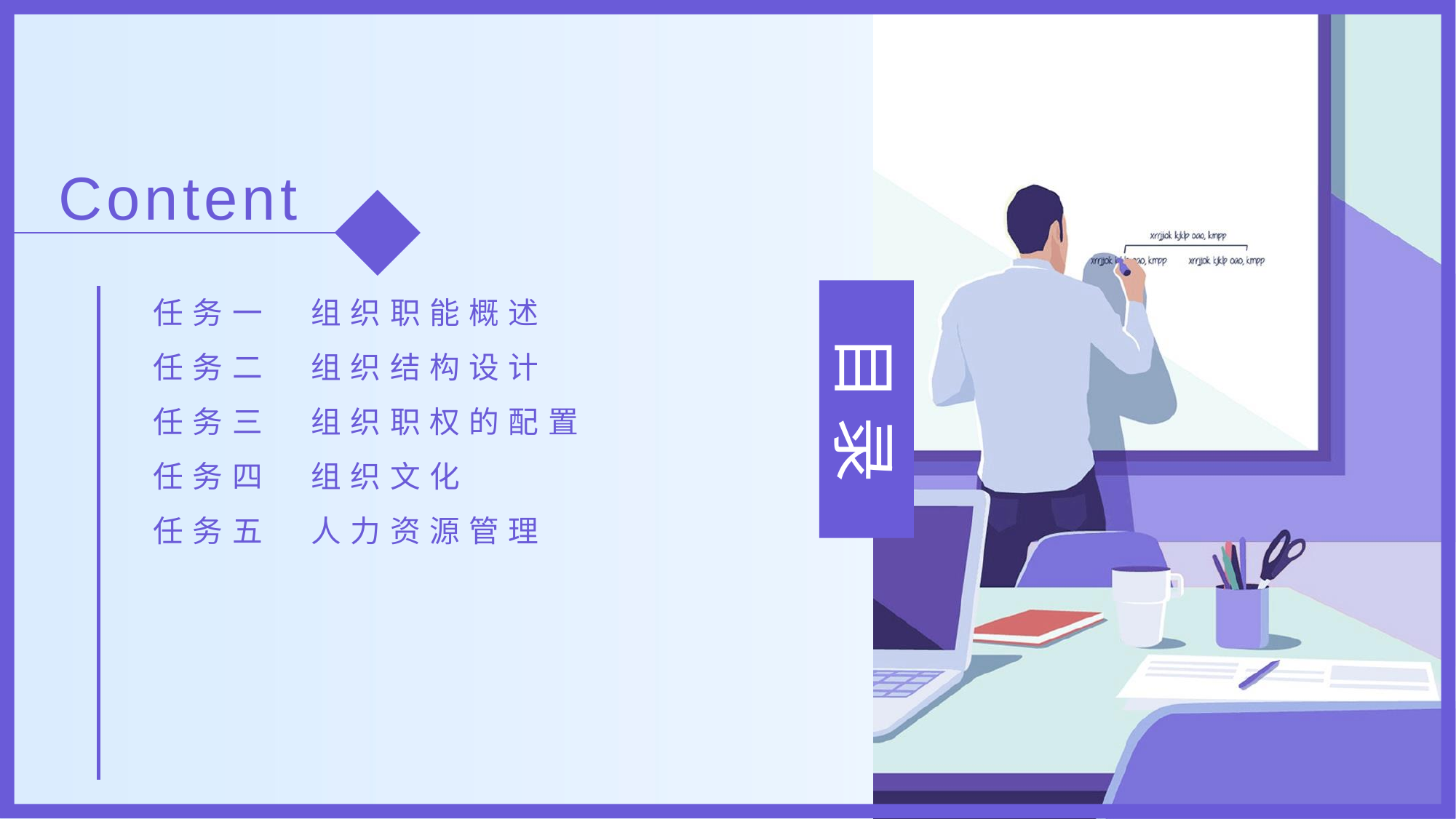

Content

任务一　组织职能概述
任务二　组织结构设计
任务三　组织职权的配置
任务四　组织文化
任务五　人力资源管理
目 录